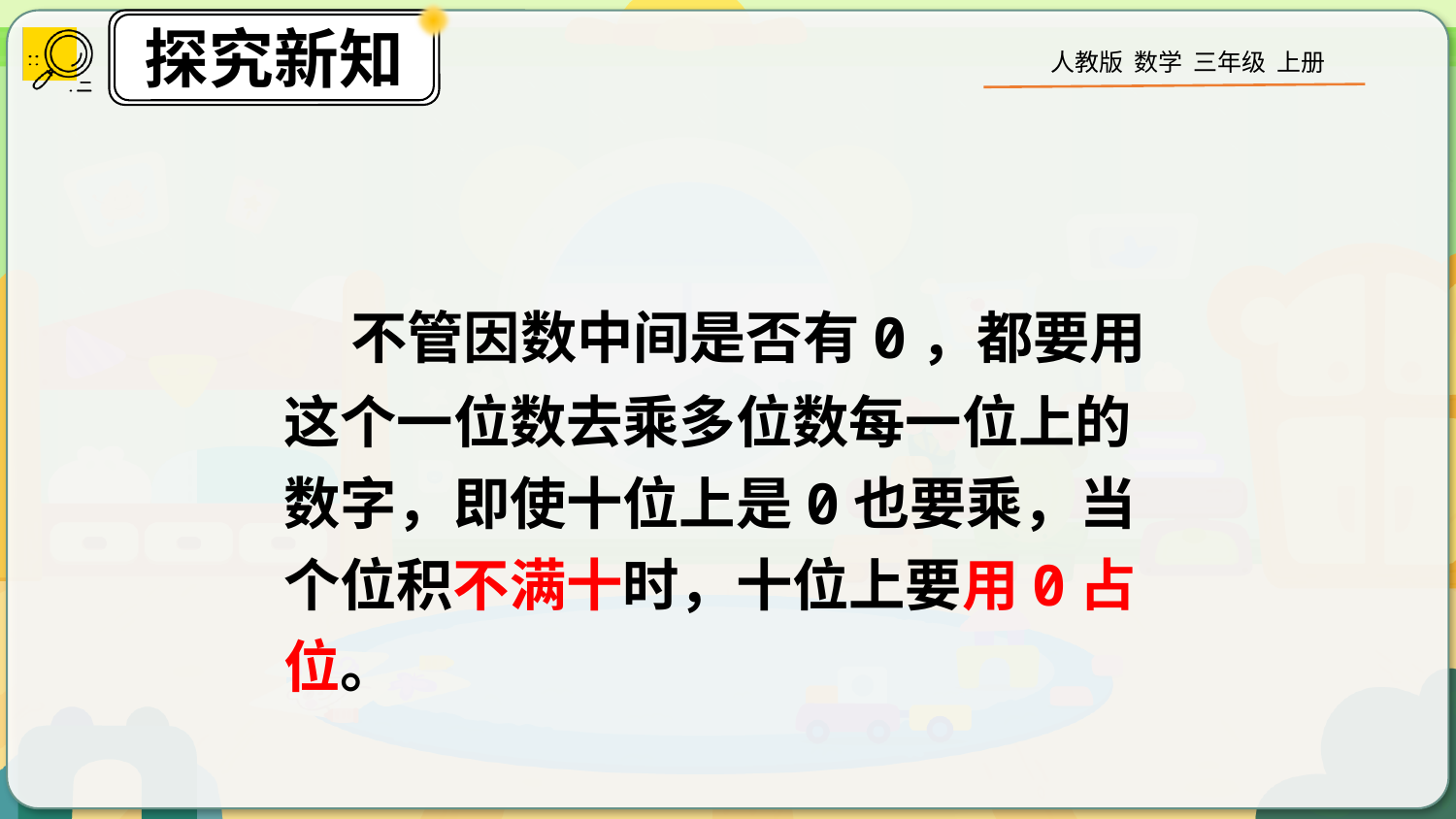

不管因数中间是否有0，都要用这个一位数去乘多位数每一位上的数字，即使十位上是0也要乘，当个位积不满十时，十位上要用0占位。